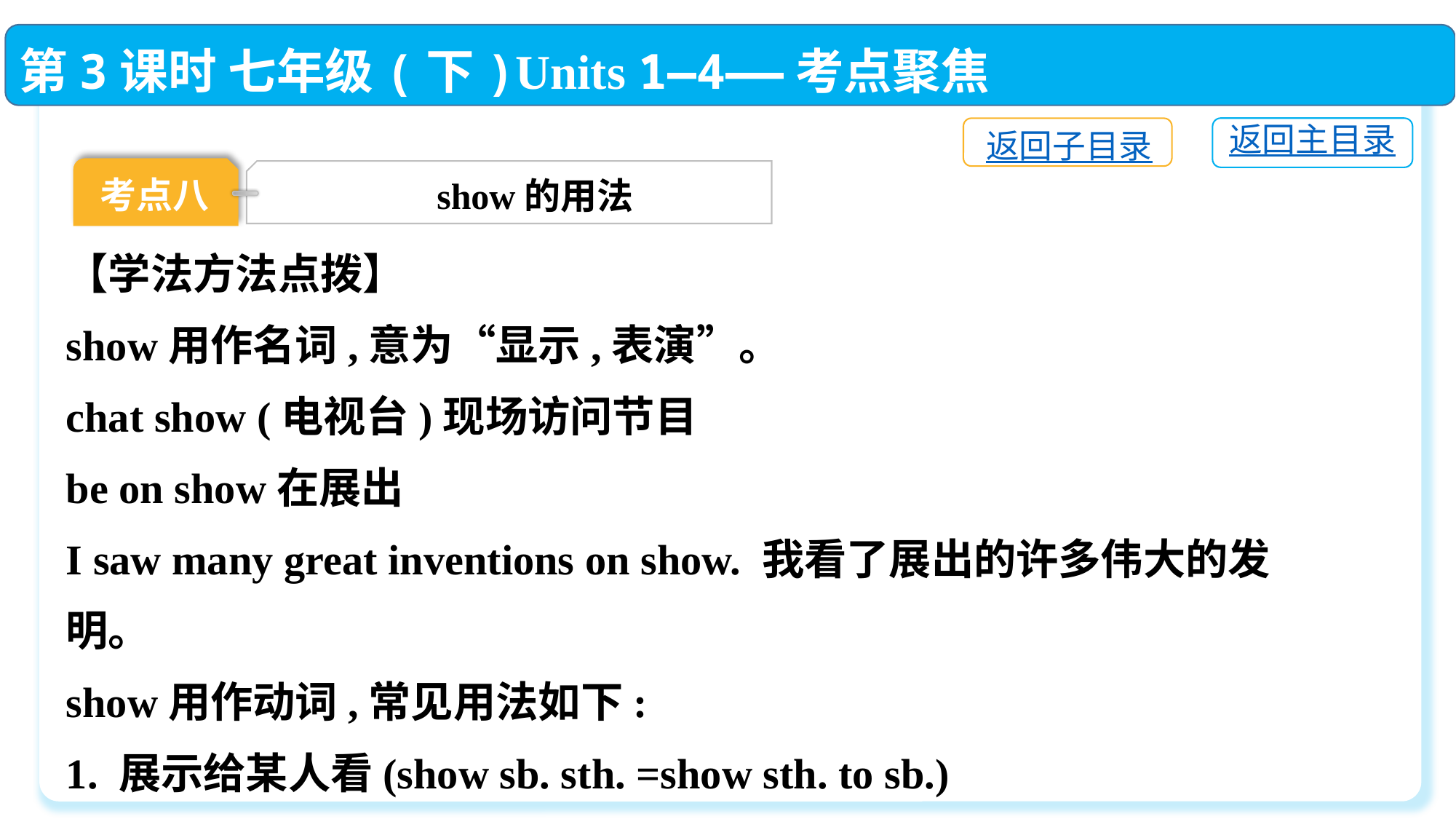

第3课时 七年级(下)Units 1—4——考点聚焦

返回主目录

返回子目录
考点八
show的用法

【学法方法点拨】
show用作名词,意为“显示,表演”。
chat show (电视台)现场访问节目
be on show在展出
I saw many great inventions on show. 我看了展出的许多伟大的发明。
show用作动词,常见用法如下:
1. 展示给某人看(show sb. sth. =show sth. to sb.)
Can you show me your picture?能把你的画给我看看吗?